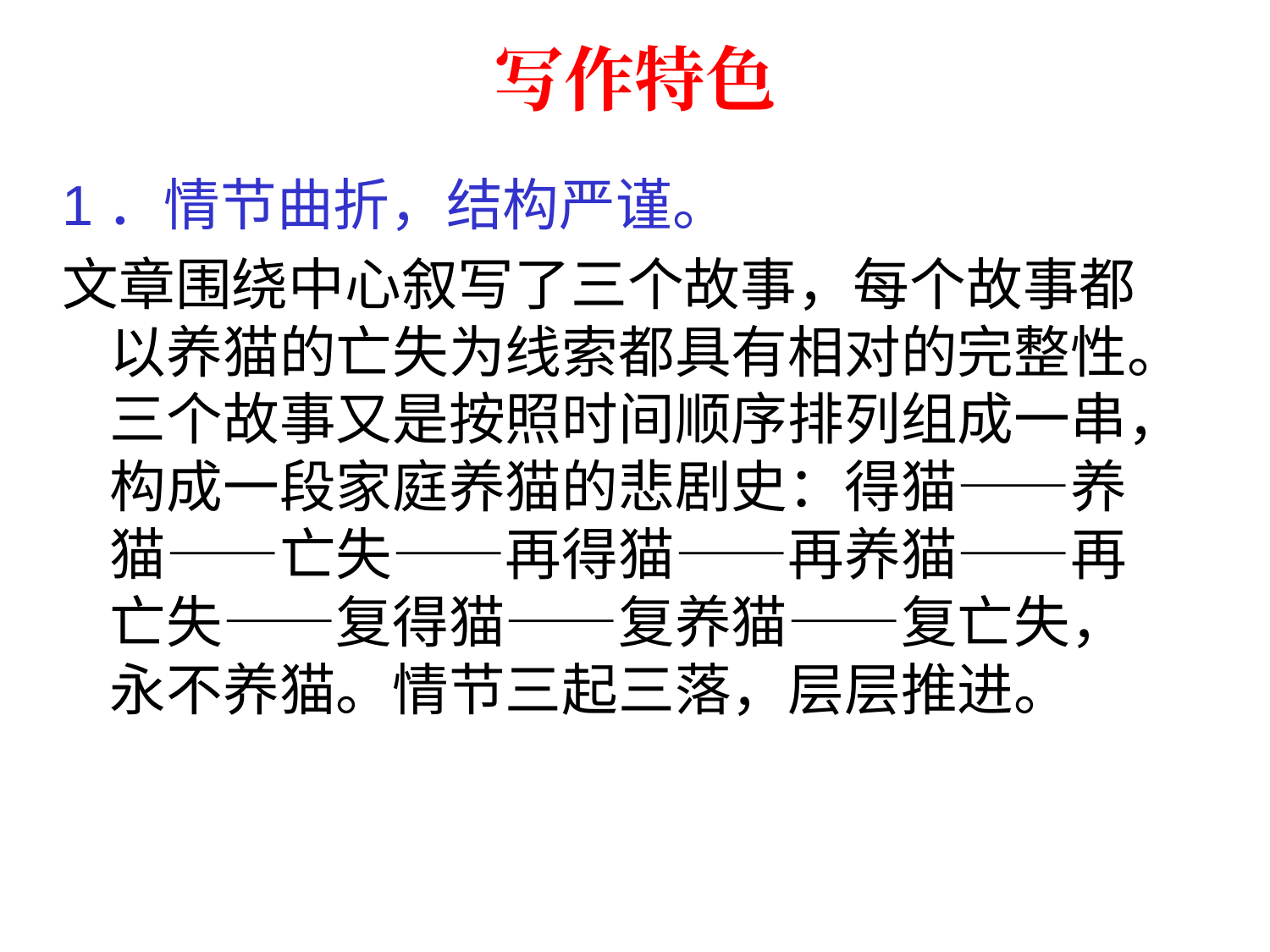

# 写作特色

1．情节曲折，结构严谨。
文章围绕中心叙写了三个故事，每个故事都以养猫的亡失为线索都具有相对的完整性。三个故事又是按照时间顺序排列组成一串，构成一段家庭养猫的悲剧史：得猫——养猫——亡失——再得猫——再养猫——再亡失——复得猫——复养猫——复亡失，永不养猫。情节三起三落，层层推进。